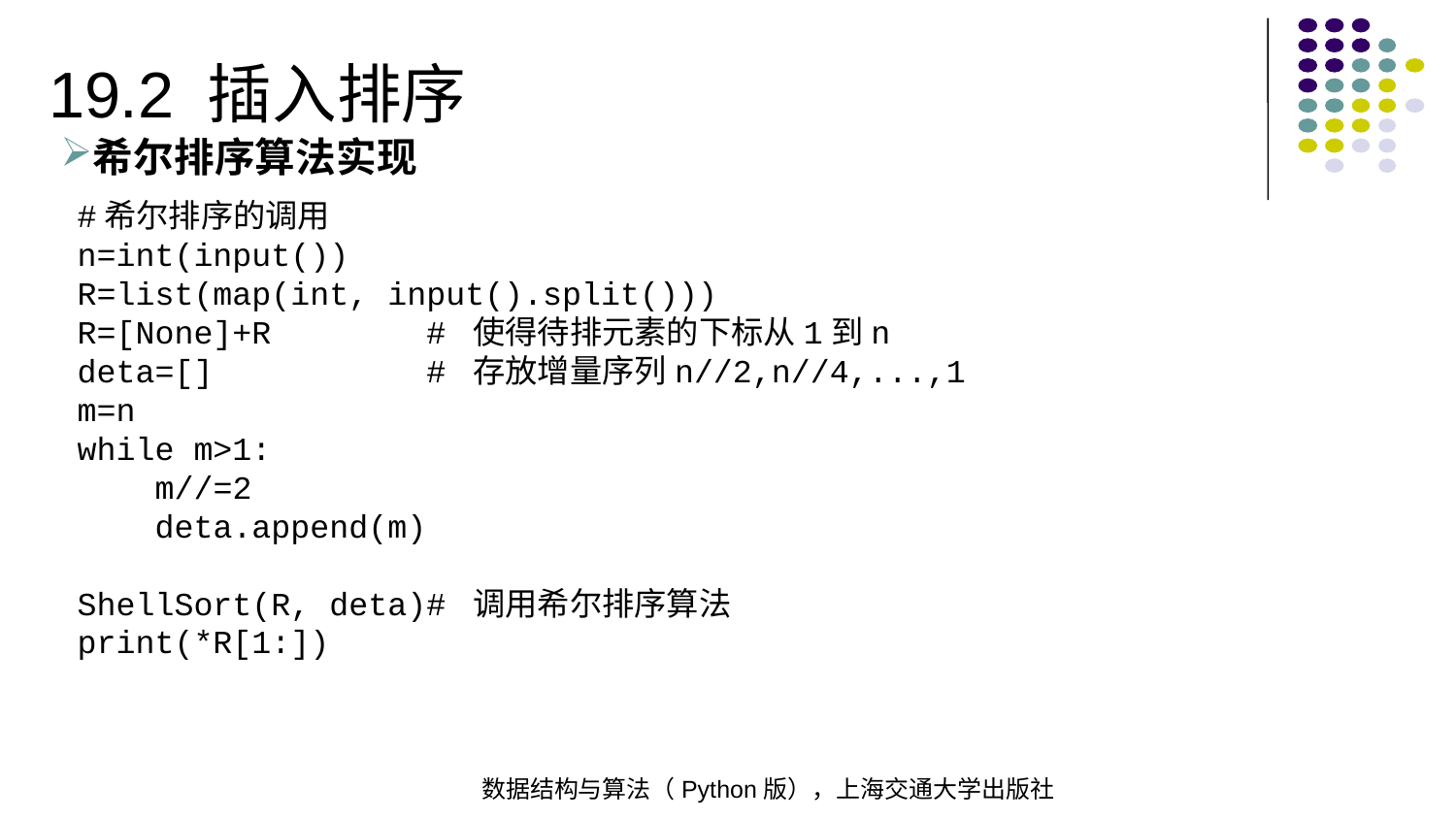

19.2 插入排序
希尔排序算法实现
#希尔排序的调用
n=int(input())
R=list(map(int, input().split()))
R=[None]+R        # 使得待排元素的下标从1到n
deta=[]           # 存放增量序列n//2,n//4,...,1
m=n
while m>1:
    m//=2
    deta.append(m)

ShellSort(R, deta)# 调用希尔排序算法
print(*R[1:])